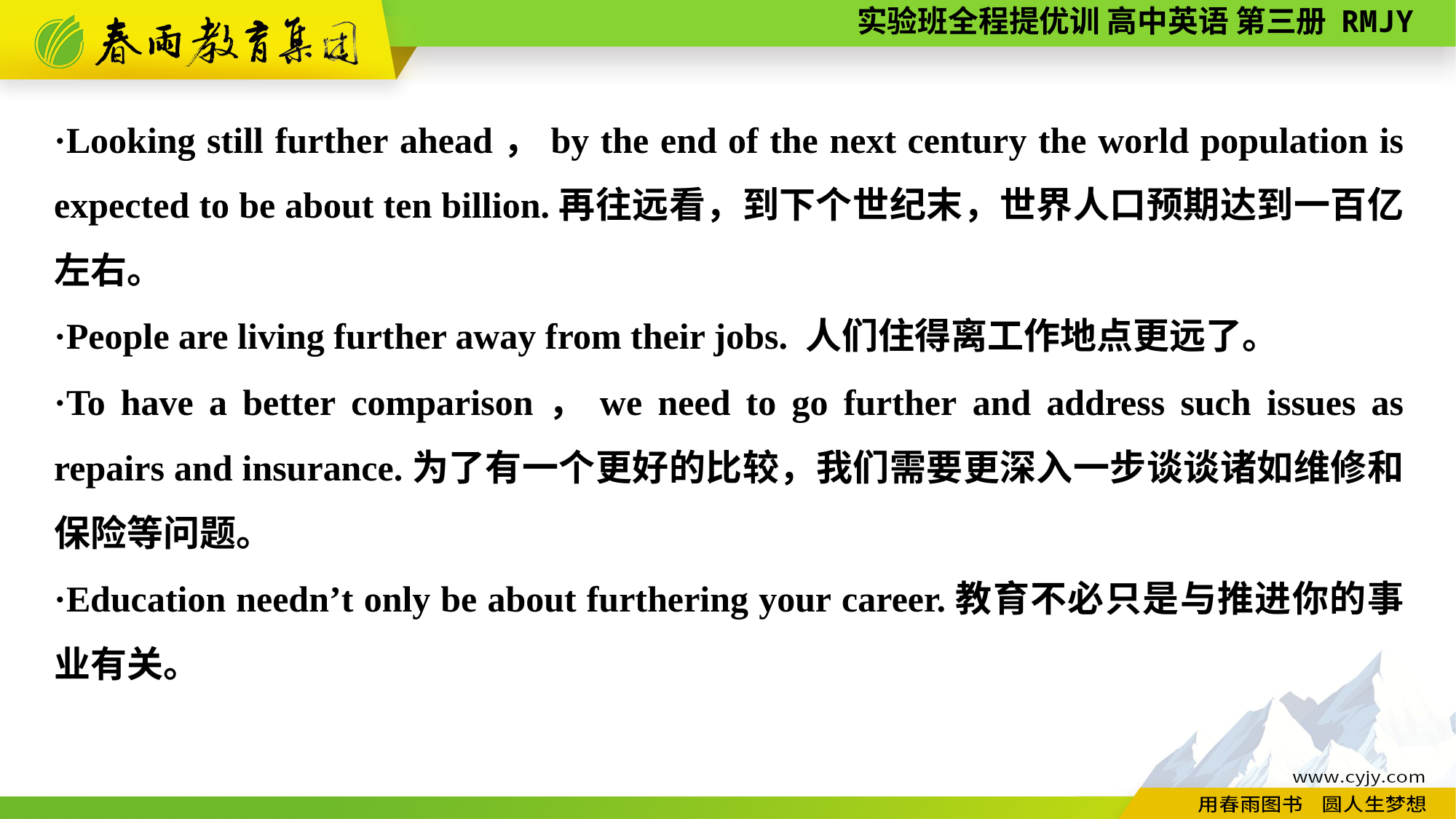

·Looking still further ahead，by the end of the next century the world population is expected to be about ten billion.再往远看，到下个世纪末，世界人口预期达到一百亿左右。
·People are living further away from their jobs. 人们住得离工作地点更远了。
·To have a better comparison，we need to go further and address such issues as repairs and insurance.为了有一个更好的比较，我们需要更深入一步谈谈诸如维修和保险等问题。
·Education needn’t only be about furthering your career.教育不必只是与推进你的事业有关。